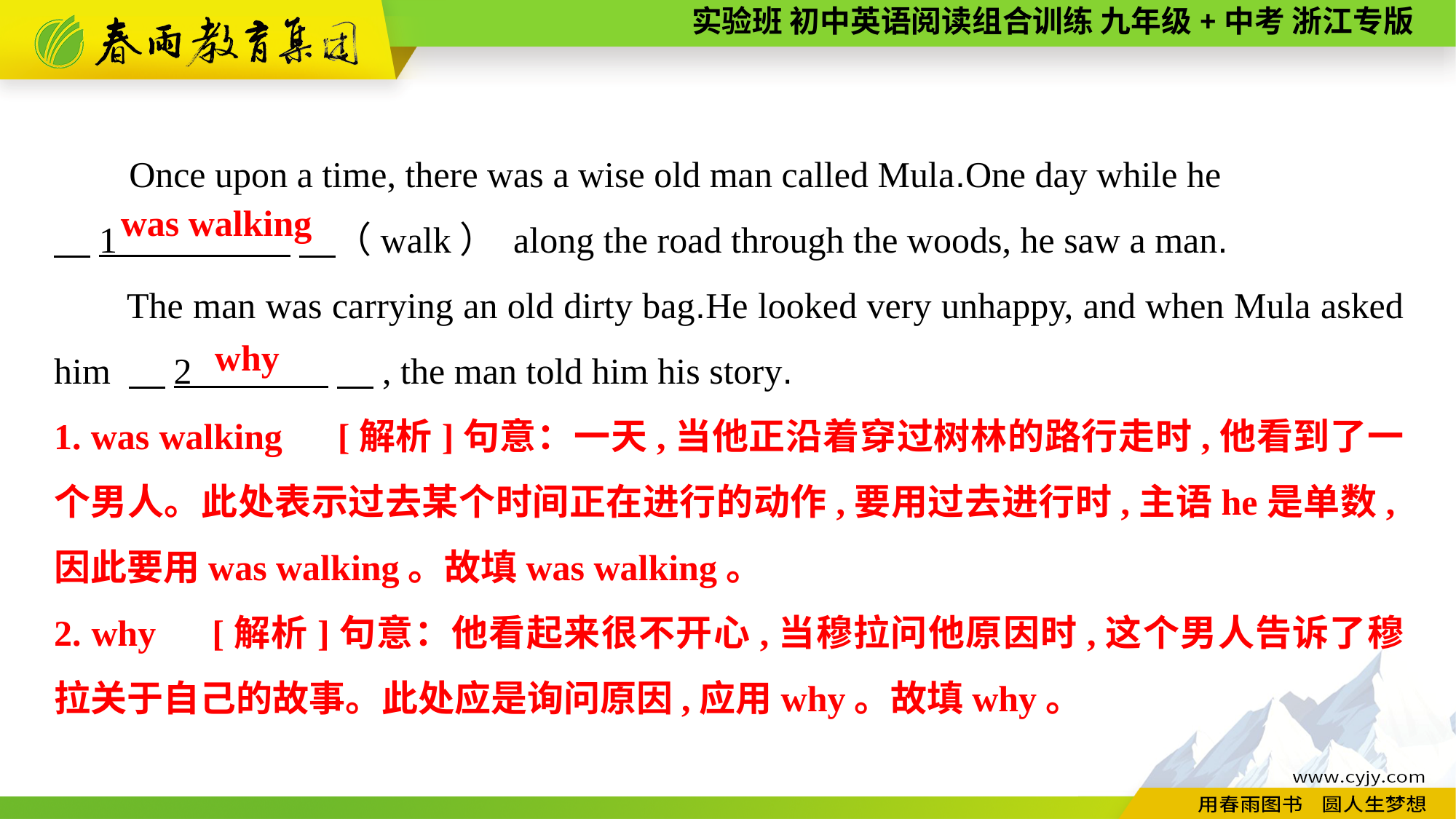

Once upon a time, there was a wise old man called Mula.One day while he
　1                   　（walk） along the road through the woods, he saw a man.
The man was carrying an old dirty bag.He looked very unhappy, and when Mula asked him 　2               　, the man told him his story.
was walking
why
1. was walking　[解析]句意：一天,当他正沿着穿过树林的路行走时,他看到了一个男人。此处表示过去某个时间正在进行的动作,要用过去进行时,主语he是单数,因此要用was walking。故填was walking。
2. why　[解析]句意：他看起来很不开心,当穆拉问他原因时,这个男人告诉了穆拉关于自己的故事。此处应是询问原因,应用why。故填why。